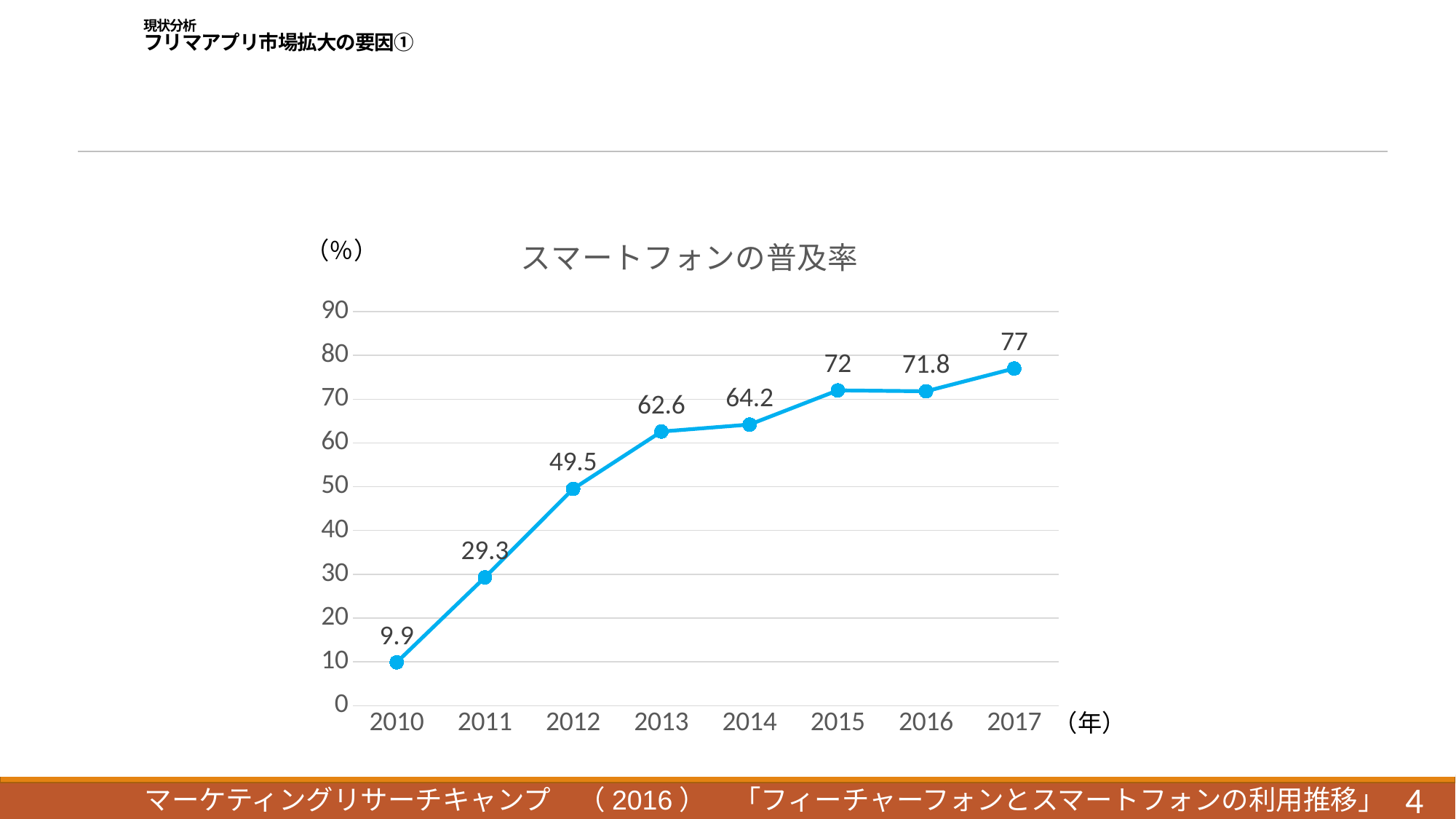

# 現状分析 フリマアプリ市場拡大の要因①

### Chart: スマートフォンの普及率

| Category | 系列 1 |
|---|---|
| 2010 | 9.9 |
| 2011 | 29.3 |
| 2012 | 49.5 |
| 2013 | 62.6 |
| 2014 | 64.2 |
| 2015 | 72.0 |
| 2016 | 71.8 |
| 2017 | 77.0 |
（％）
（年）
マーケティングリサーチキャンプ　（2016）　「フィーチャーフォンとスマートフォンの利用推移」
4